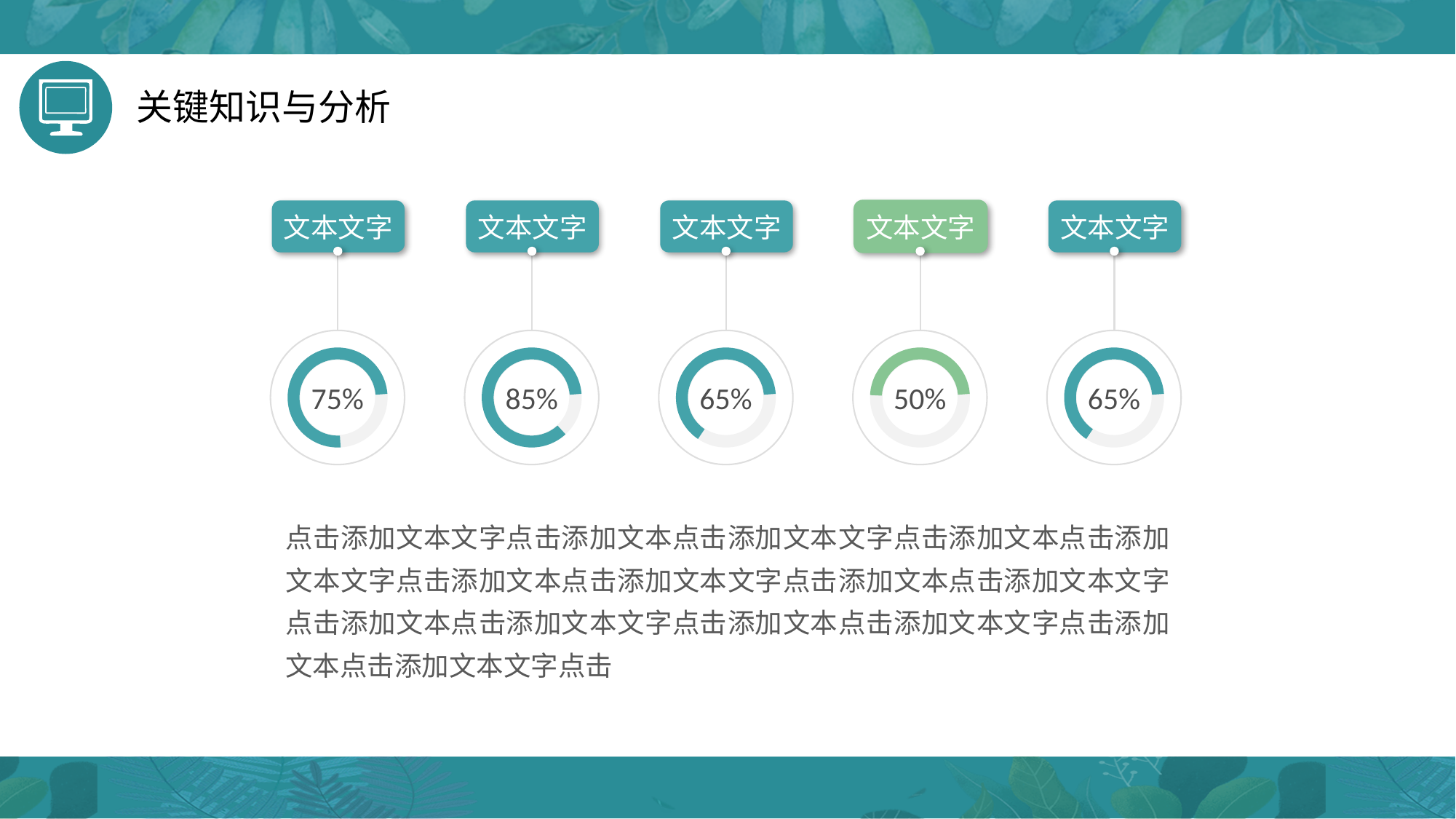

关键知识与分析
文本文字
文本文字
文本文字
文本文字
文本文字

75%
85%
65%
50%
65%

点击添加文本文字点击添加文本点击添加文本文字点击添加文本点击添加文本文字点击添加文本点击添加文本文字点击添加文本点击添加文本文字点击添加文本点击添加文本文字点击添加文本点击添加文本文字点击添加文本点击添加文本文字点击